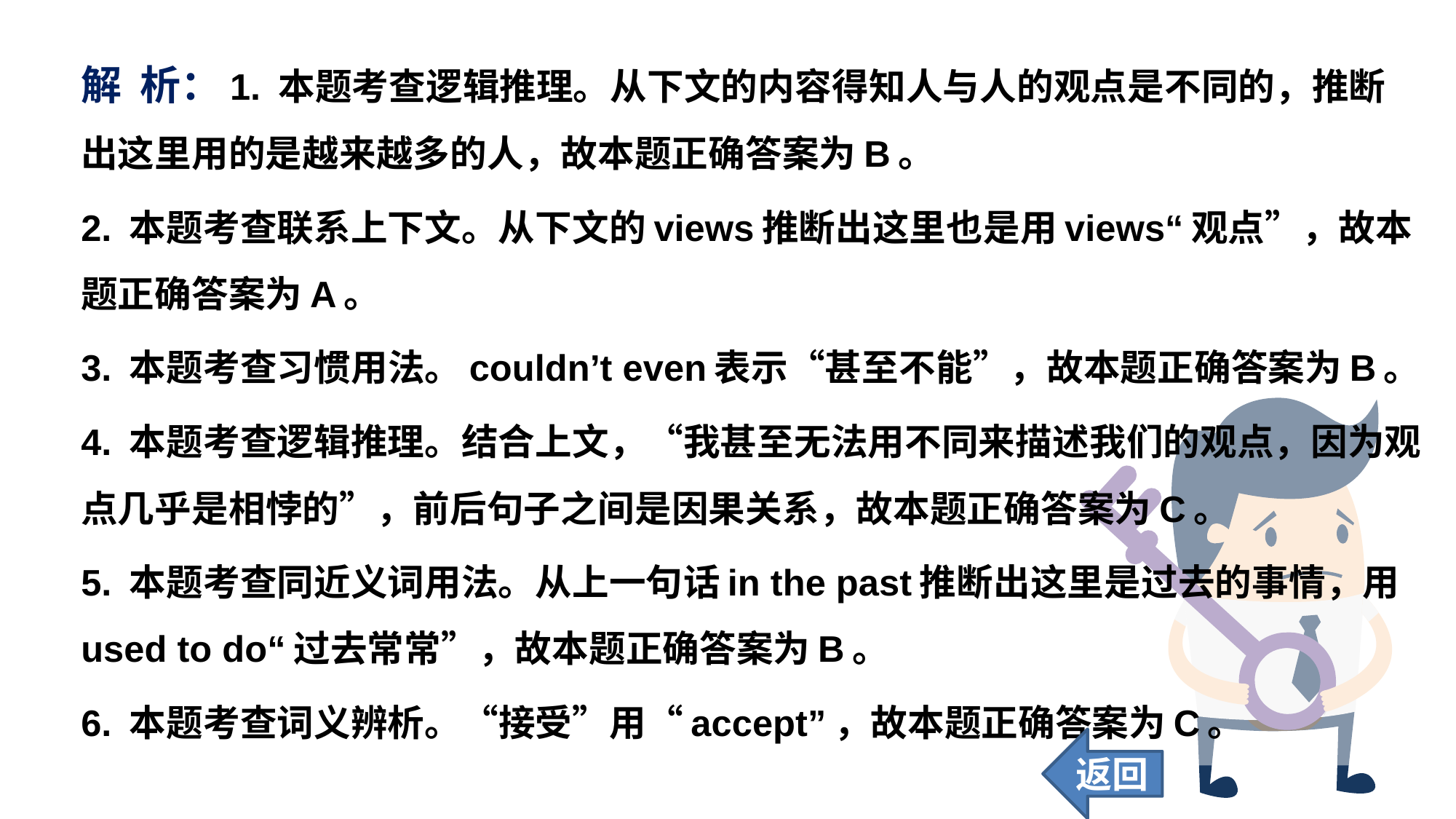

解  析：1. 本题考查逻辑推理。从下文的内容得知人与人的观点是不同的，推断出这里用的是越来越多的人，故本题正确答案为B。
2. 本题考查联系上下文。从下文的views推断出这里也是用views“观点”，故本题正确答案为A。
3. 本题考查习惯用法。couldn’t even表示“甚至不能”，故本题正确答案为B。
4. 本题考查逻辑推理。结合上文，“我甚至无法用不同来描述我们的观点，因为观点几乎是相悖的”，前后句子之间是因果关系，故本题正确答案为C。
5. 本题考查同近义词用法。从上一句话in the past推断出这里是过去的事情，用used to do“过去常常”，故本题正确答案为B。
6. 本题考查词义辨析。“接受”用“accept”，故本题正确答案为C。

返回
80